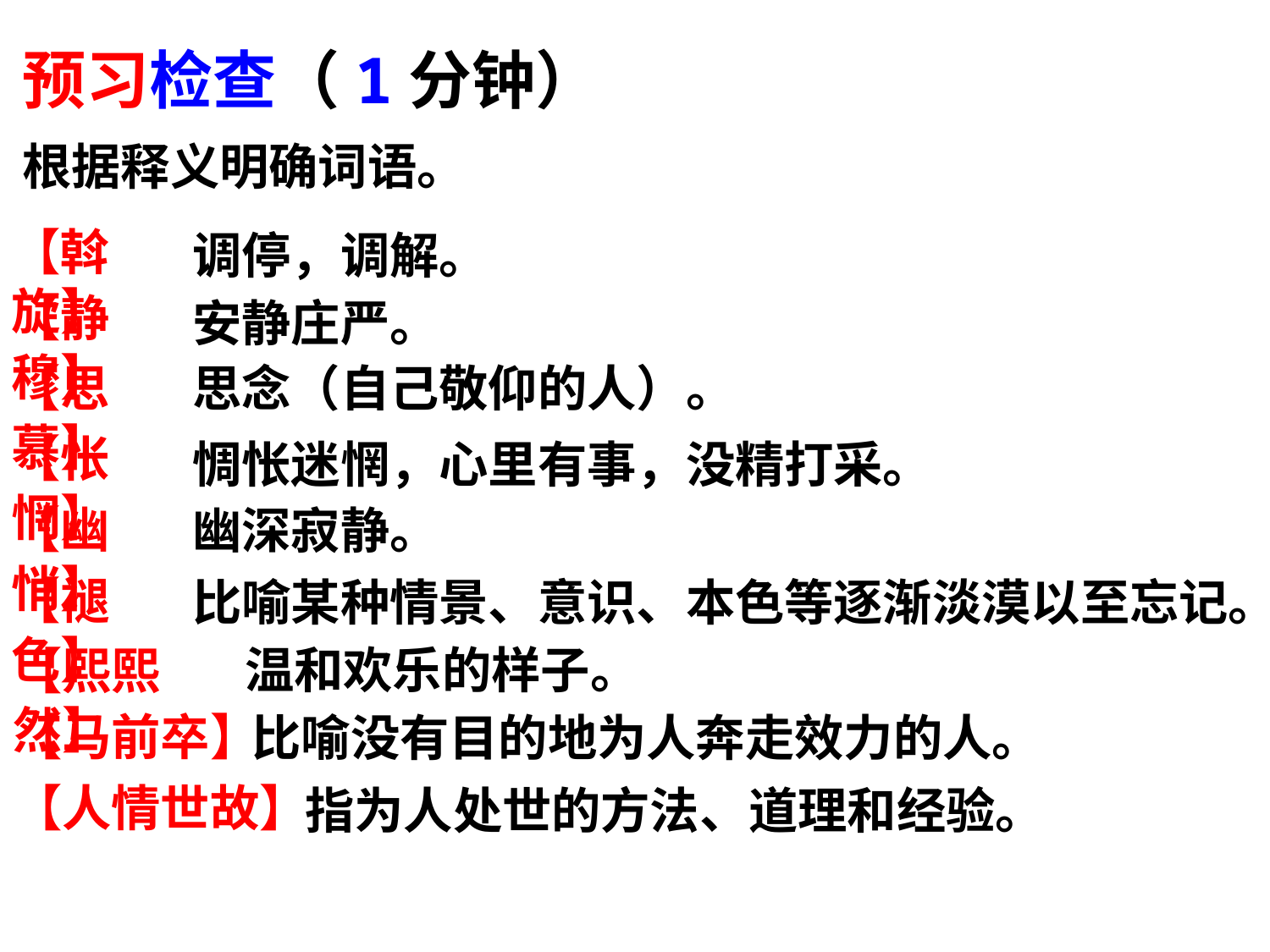

预习检查（1分钟）
根据释义明确词语。
【斡旋】
调停，调解。
【静穆】
安静庄严。
【思慕】
思念（自己敬仰的人）。
【怅惘】
惆怅迷惘，心里有事，没精打采。
【幽悄】
幽深寂静。
【褪色】
比喻某种情景、意识、本色等逐渐淡漠以至忘记。
温和欢乐的样子。
【熙熙然】
【马前卒】
比喻没有目的地为人奔走效力的人。
【人情世故】
指为人处世的方法、道理和经验。